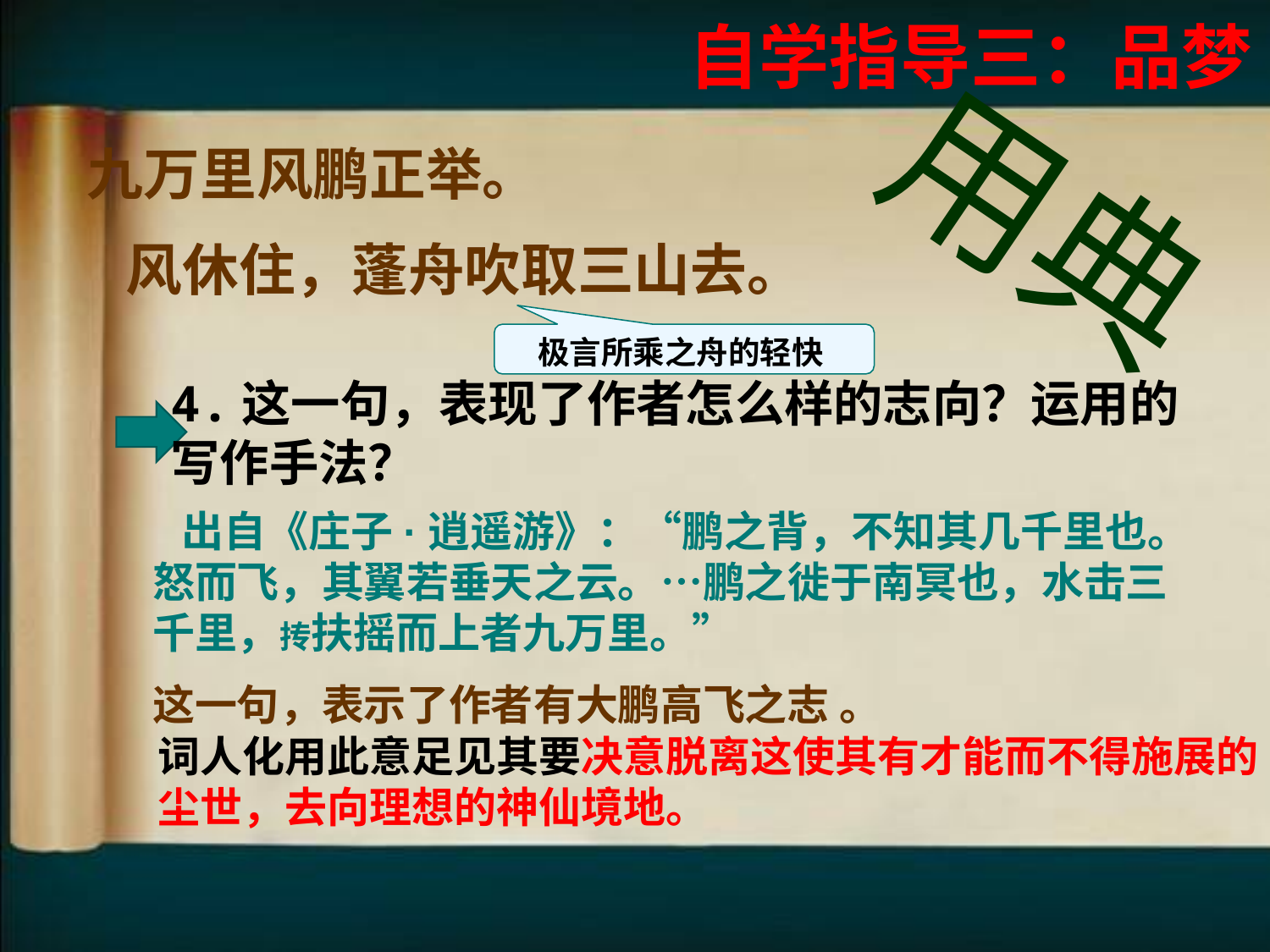

自学指导三：品梦
用典
    九万里风鹏正举。
       风休住，蓬舟吹取三山去。
极言所乘之舟的轻快
4.这一句，表现了作者怎么样的志向？运用的写作手法？

  出自《庄子·逍遥游》：“鹏之背，不知其几千里也。怒而飞，其翼若垂天之云。…鹏之徙于南冥也，水击三千里，抟扶摇而上者九万里。”
这一句，表示了作者有大鹏高飞之志 。
词人化用此意足见其要决意脱离这使其有才能而不得施展的尘世，去向理想的神仙境地。